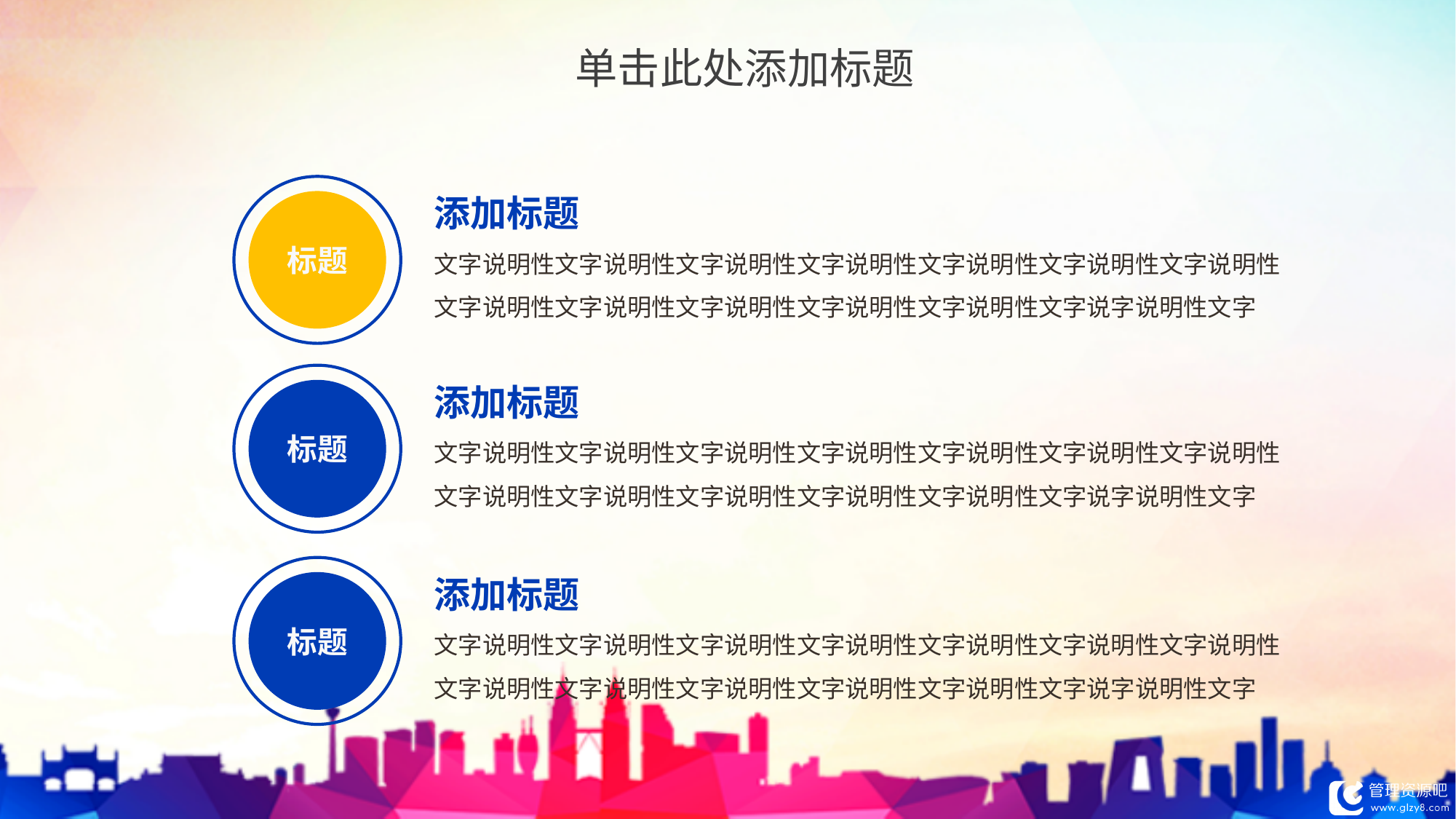

单击此处添加标题
添加标题
文字说明性文字说明性文字说明性文字说明性文字说明性文字说明性文字说明性文字说明性文字说明性文字说明性文字说明性文字说明性文字说字说明性文字

标题
添加标题
文字说明性文字说明性文字说明性文字说明性文字说明性文字说明性文字说明性文字说明性文字说明性文字说明性文字说明性文字说明性文字说字说明性文字

标题
添加标题
文字说明性文字说明性文字说明性文字说明性文字说明性文字说明性文字说明性文字说明性文字说明性文字说明性文字说明性文字说明性文字说字说明性文字

标题